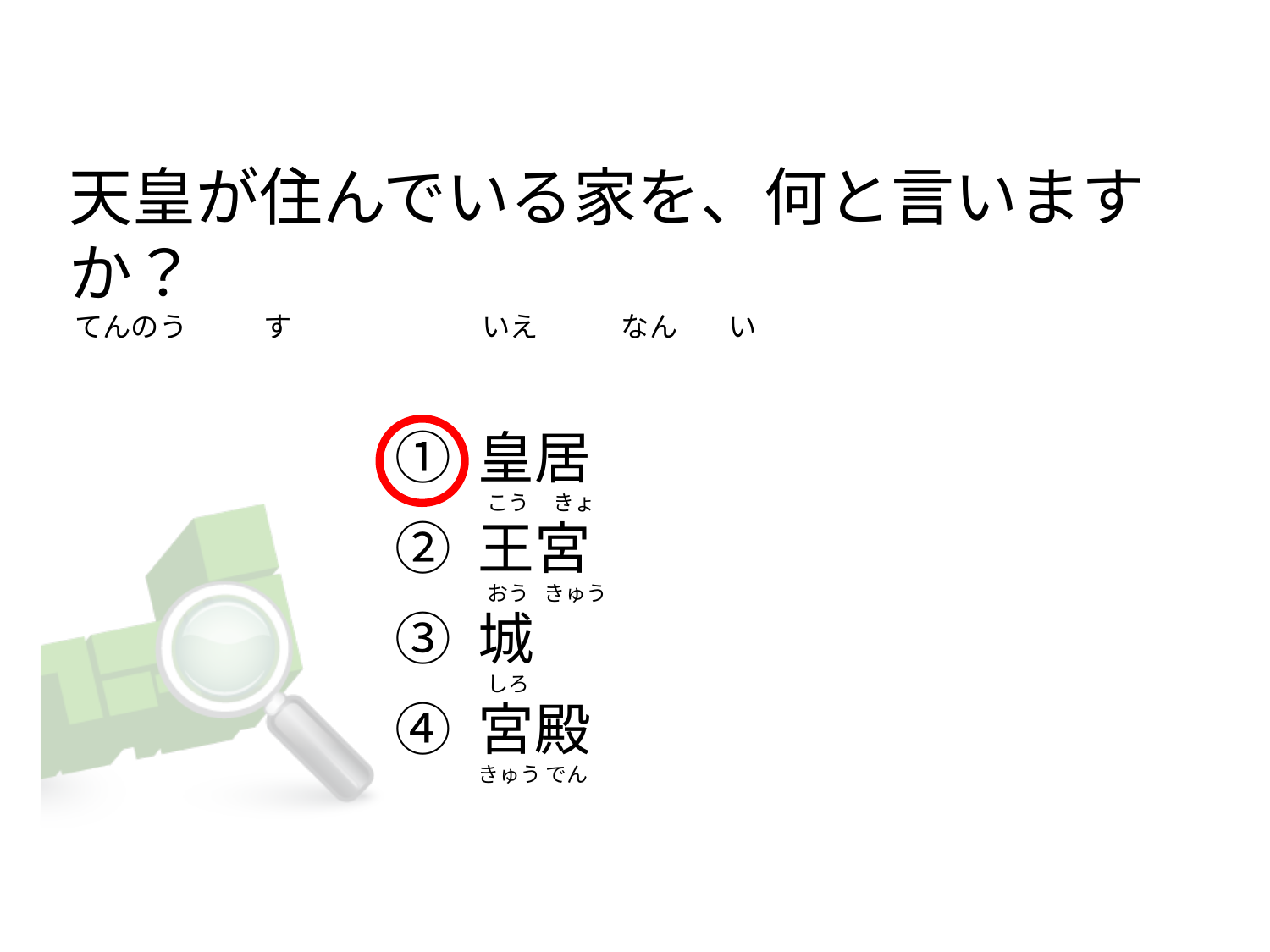

# 天皇が住んでいる家を、何と言いますか？  てんのう            す                              いえ             なん        い
① 皇居
② 王宮
③ 城
④ 宮殿

 こう     きょ
 おう   きゅう
 しろ
きゅう でん